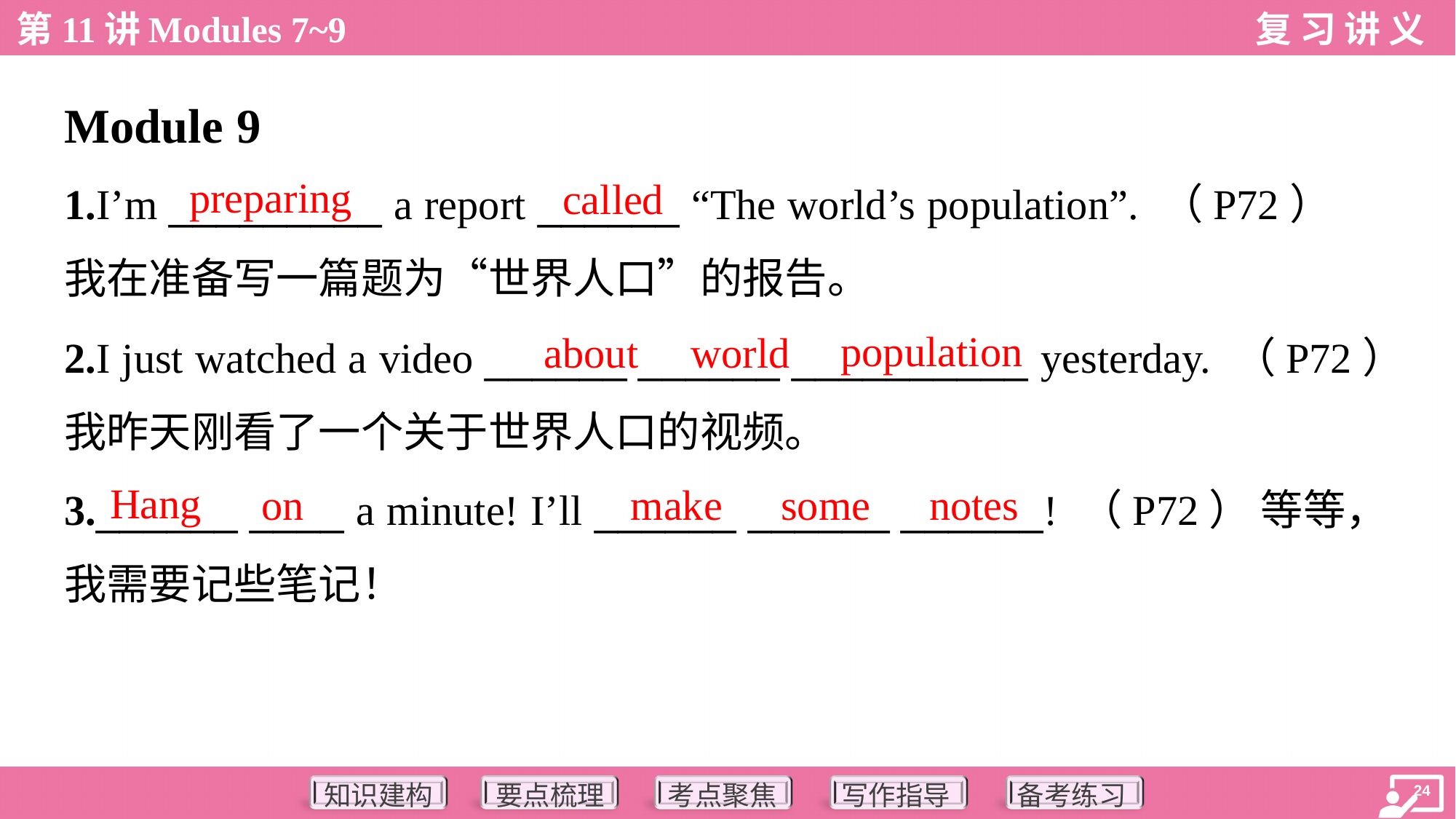

Module 9
preparing
called
1.I’m _________ a report ______ “The world’s population”. （P72）
我在准备写一篇题为“世界人口”的报告。
population
about
world
2.I just watched a video ______ ______ __________ yesterday. （P72）
我昨天刚看了一个关于世界人口的视频。
Hang
on
make
some
notes
3.______ ____ a minute! I’ll ______ ______ ______! （P72） 等等，
我需要记些笔记！